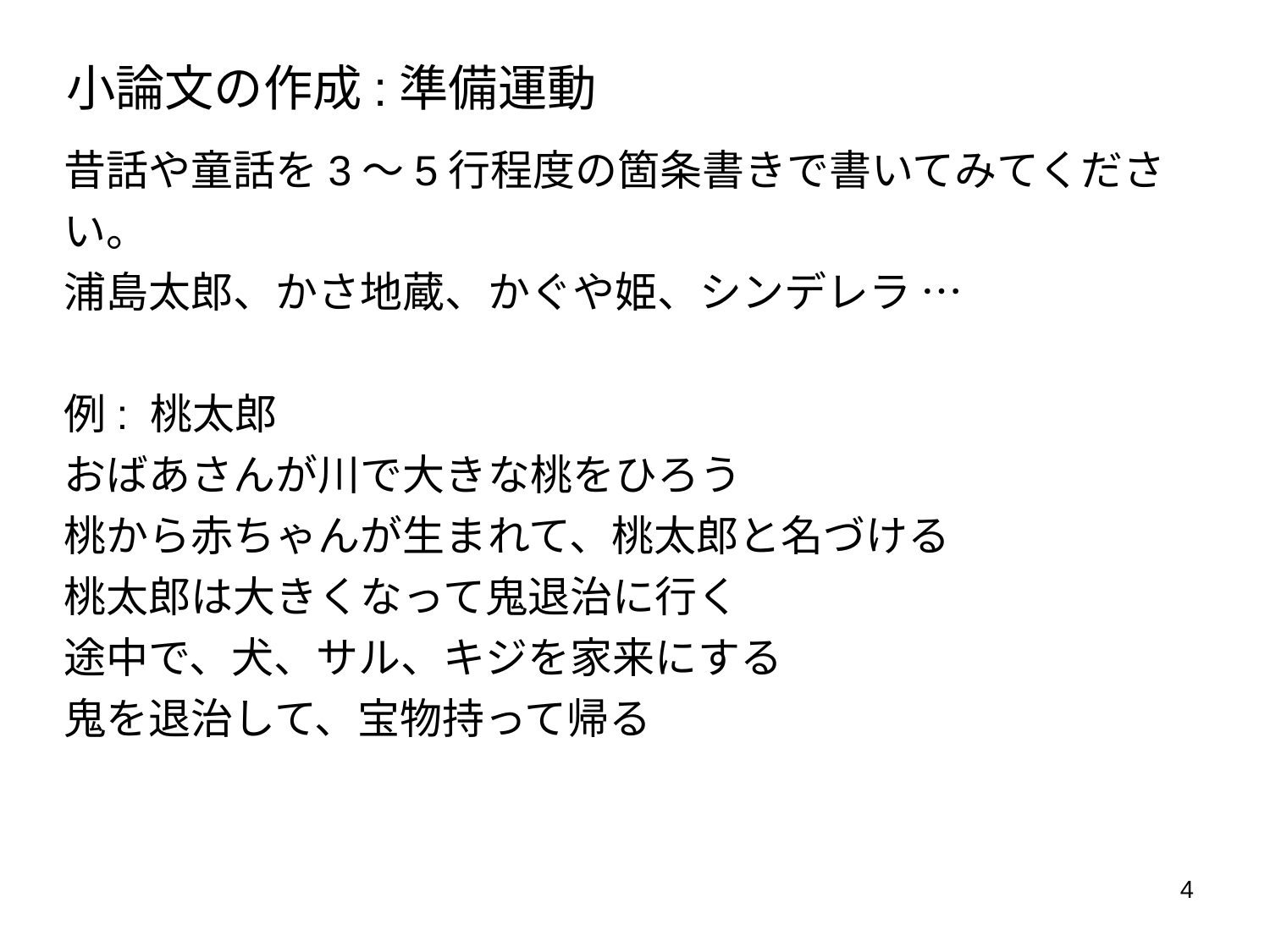

# 小論文の作成:準備運動
昔話や童話を3～5行程度の箇条書きで書いてみてください。
浦島太郎、かさ地蔵、かぐや姫、シンデレラ …

例: 桃太郎
おばあさんが川で大きな桃をひろう
桃から赤ちゃんが生まれて、桃太郎と名づける
桃太郎は大きくなって鬼退治に行く
途中で、犬、サル、キジを家来にする
鬼を退治して、宝物持って帰る

4